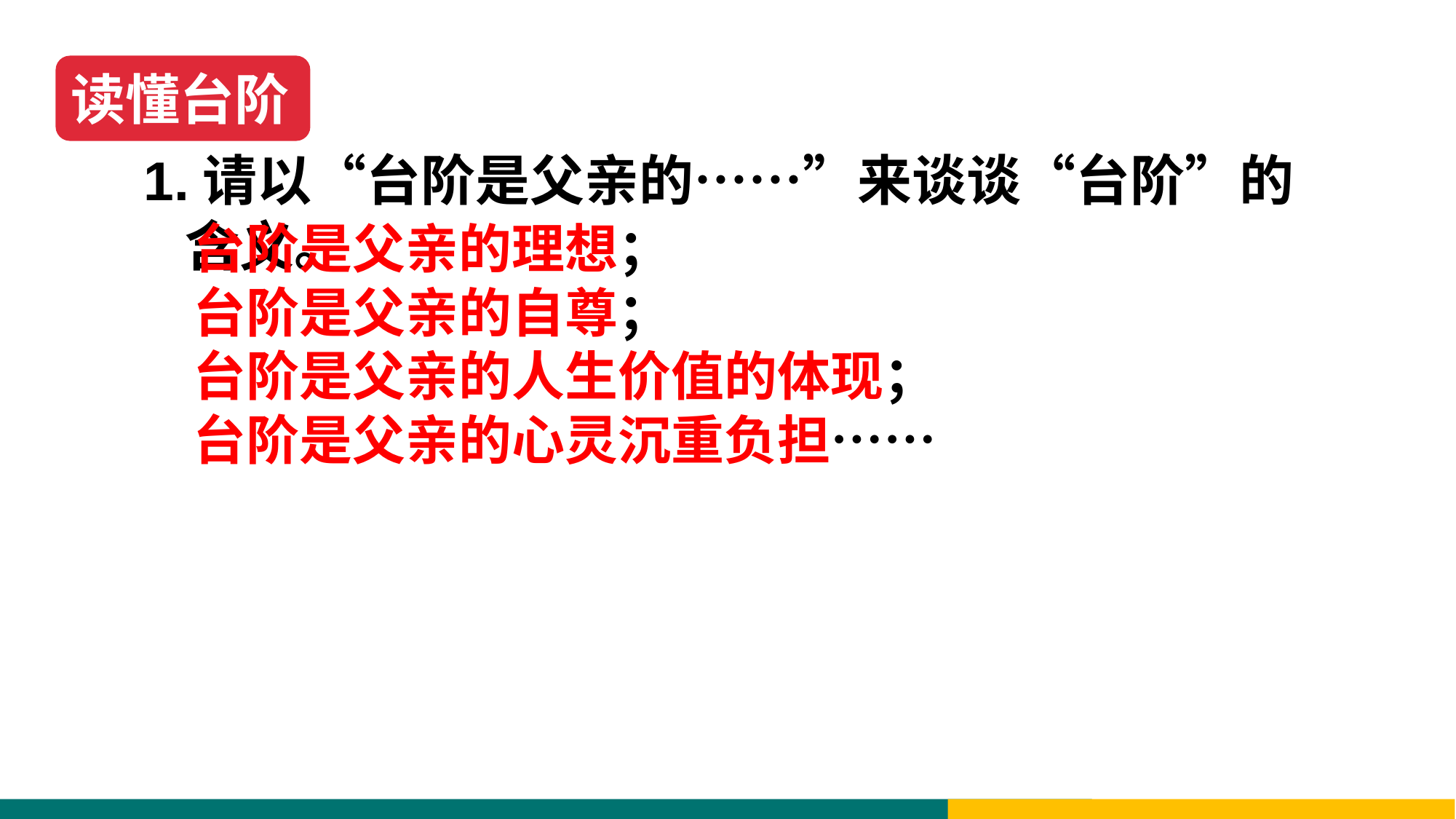

读懂台阶
1.请以“台阶是父亲的……”来谈谈“台阶”的含义。
台阶是父亲的理想；
台阶是父亲的自尊；
台阶是父亲的人生价值的体现；
台阶是父亲的心灵沉重负担……